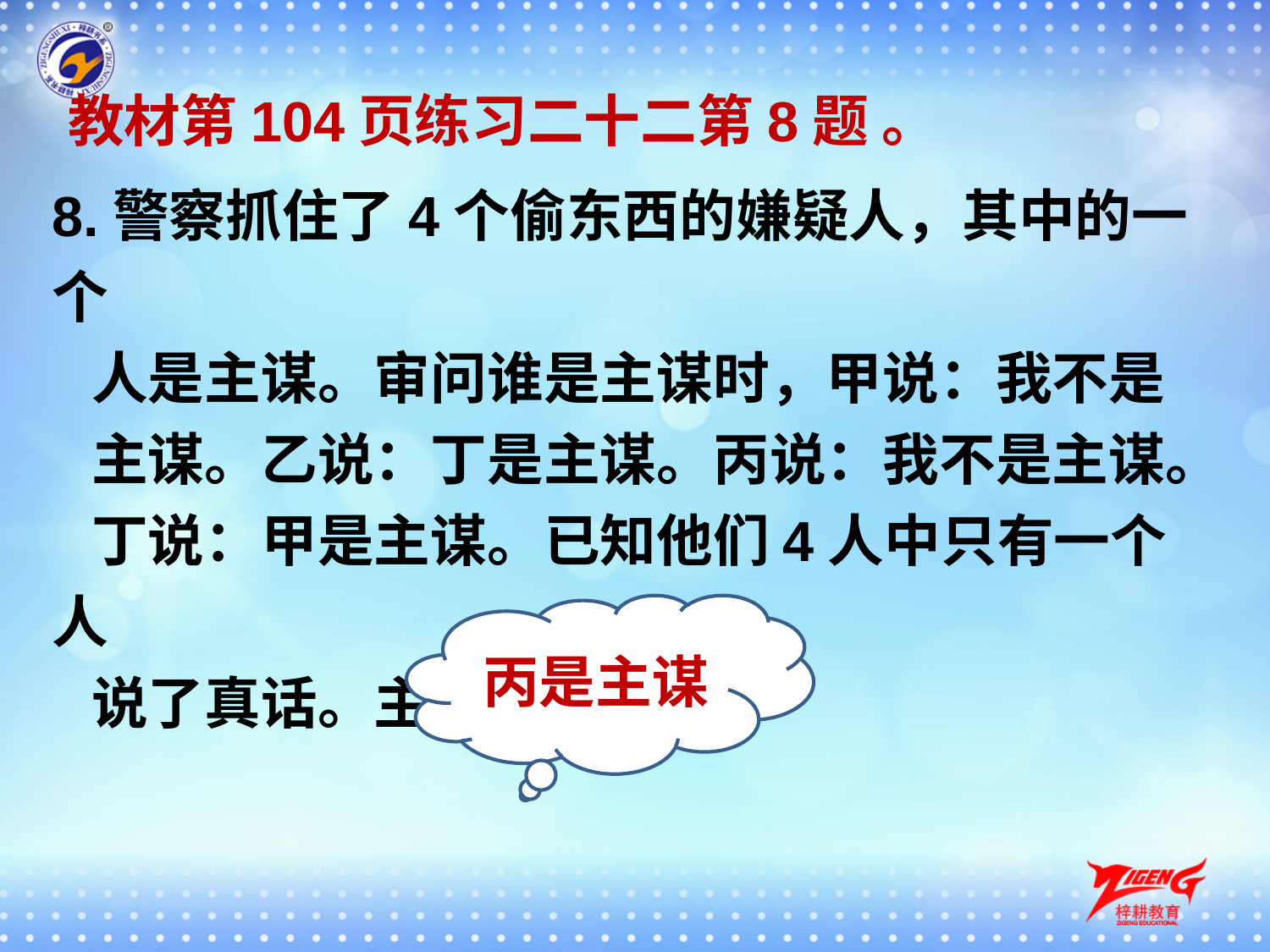

教材第104页练习二十二第8题 。
8.警察抓住了4个偷东西的嫌疑人，其中的一个
  人是主谋。审问谁是主谋时，甲说：我不是
  主谋。乙说：丁是主谋。丙说：我不是主谋。
  丁说：甲是主谋。已知他们4人中只有一个人
  说了真话。主谋是谁？
丙是主谋